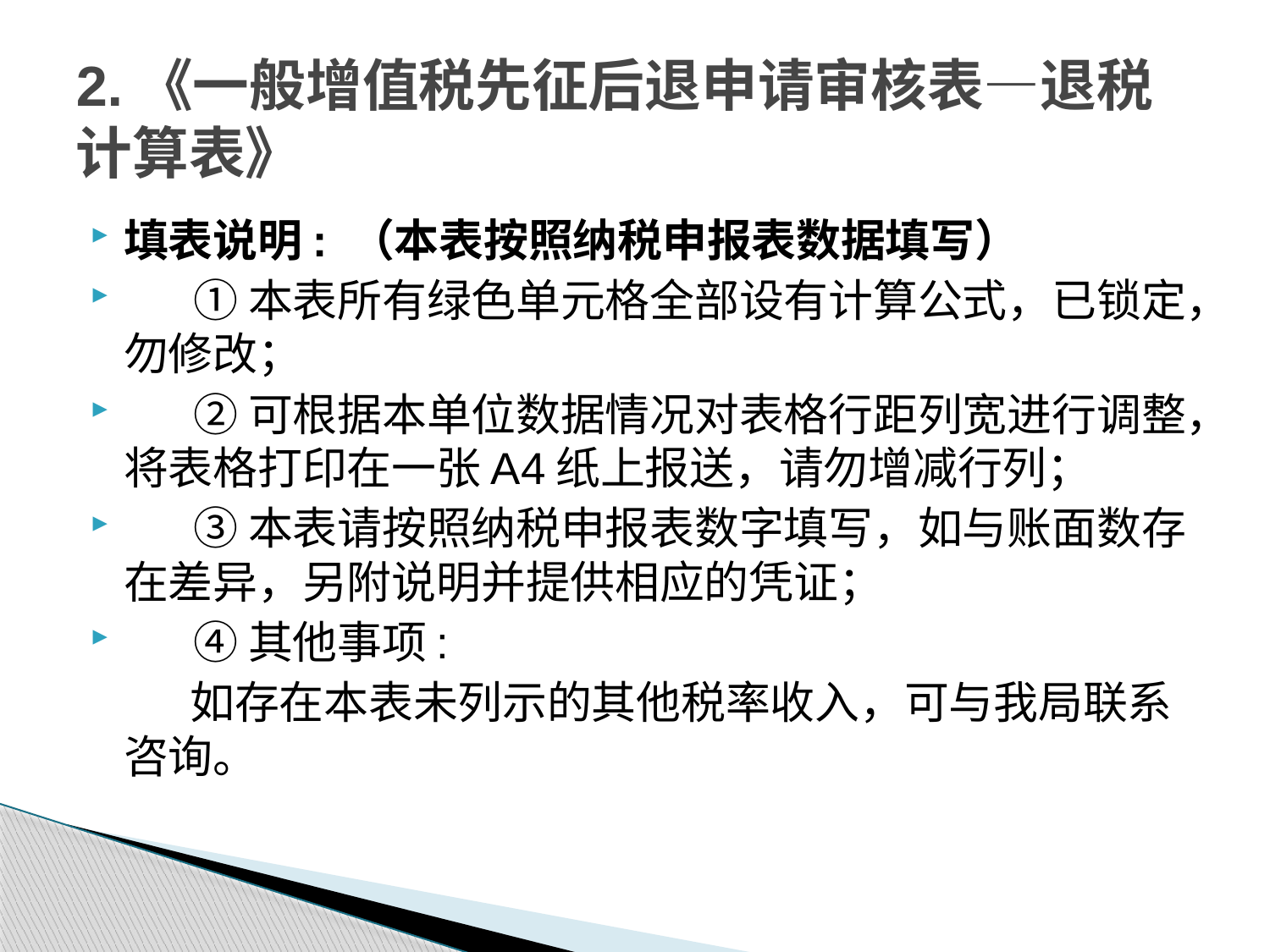

# 2.《一般增值税先征后退申请审核表—退税计算表》
填表说明: （本表按照纳税申报表数据填写）
       ①本表所有绿色单元格全部设有计算公式，已锁定，勿修改；
       ②可根据本单位数据情况对表格行距列宽进行调整，将表格打印在一张A4纸上报送，请勿增减行列；
       ③本表请按照纳税申报表数字填写，如与账面数存在差异，另附说明并提供相应的凭证；
       ④其他事项:
         如存在本表未列示的其他税率收入，可与我局联系咨询。